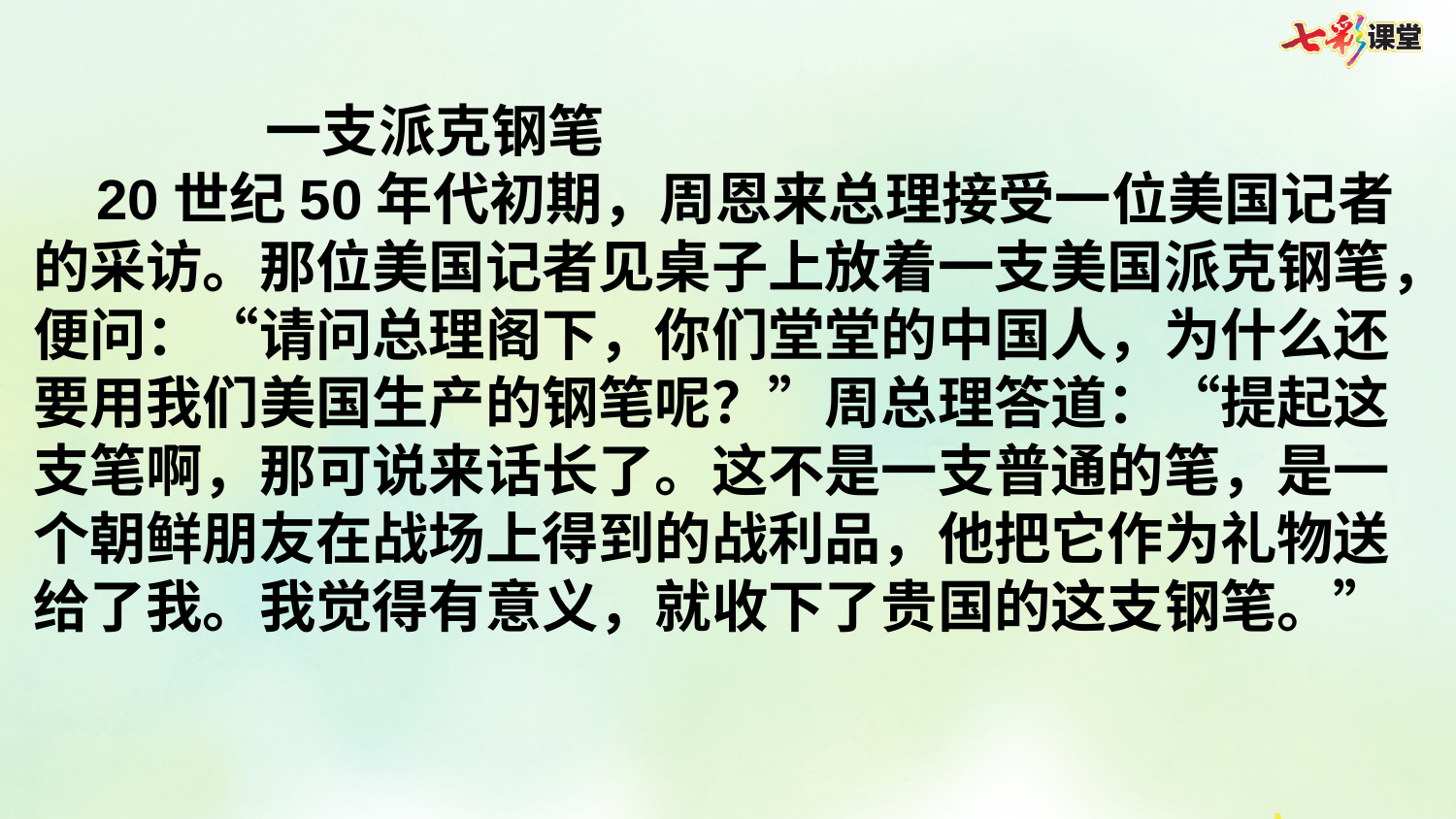

一支派克钢笔
    20世纪50年代初期，周恩来总理接受一位美国记者的采访。那位美国记者见桌子上放着一支美国派克钢笔，便问：“请问总理阁下，你们堂堂的中国人，为什么还要用我们美国生产的钢笔呢？”周总理答道：“提起这支笔啊，那可说来话长了。这不是一支普通的笔，是一个朝鲜朋友在战场上得到的战利品，他把它作为礼物送给了我。我觉得有意义，就收下了贵国的这支钢笔。”